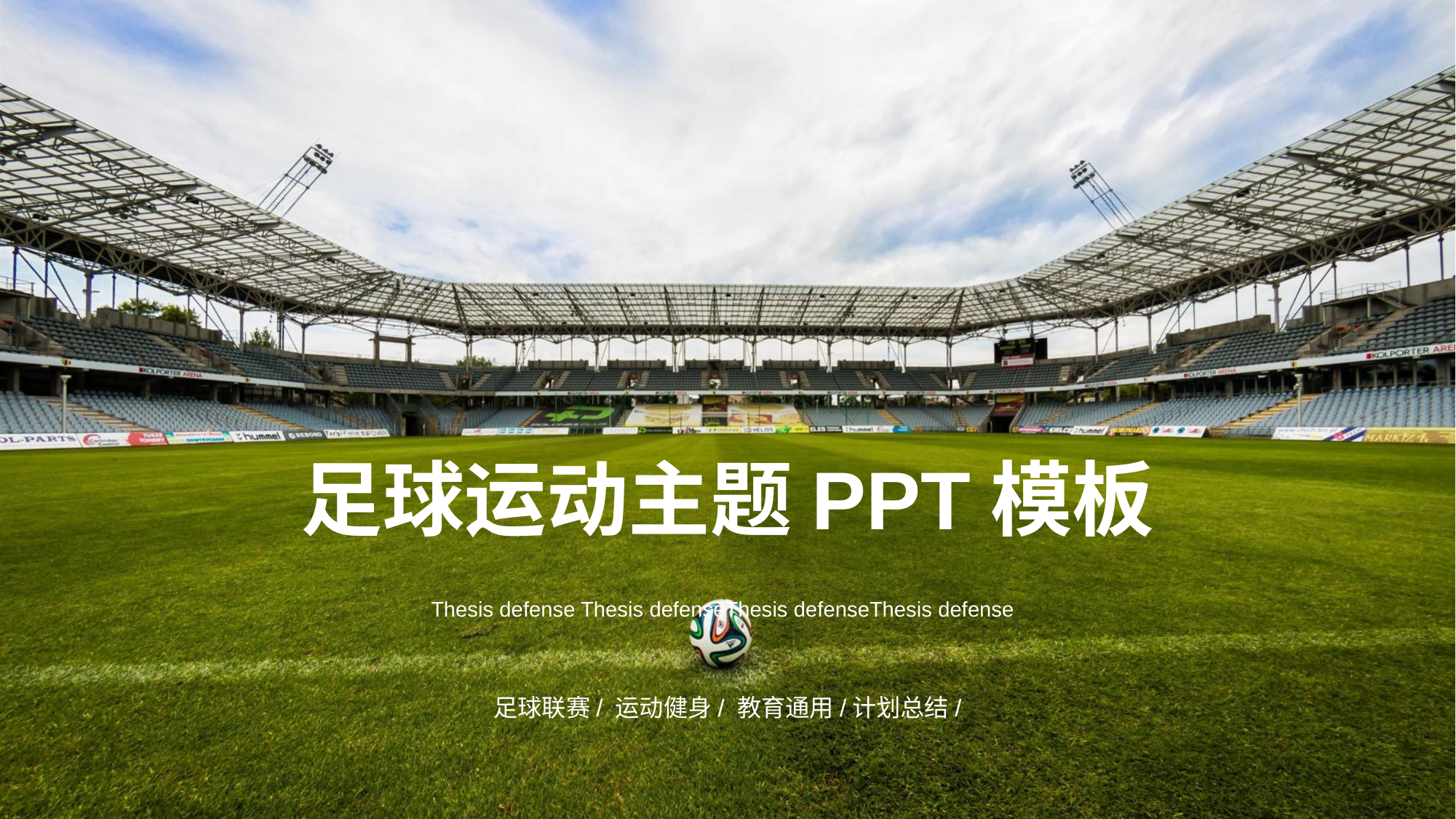

足球运动主题PPT模板
Thesis defense Thesis defenseThesis defenseThesis defense
足球联赛/ 运动健身/ 教育通用/计划总结/